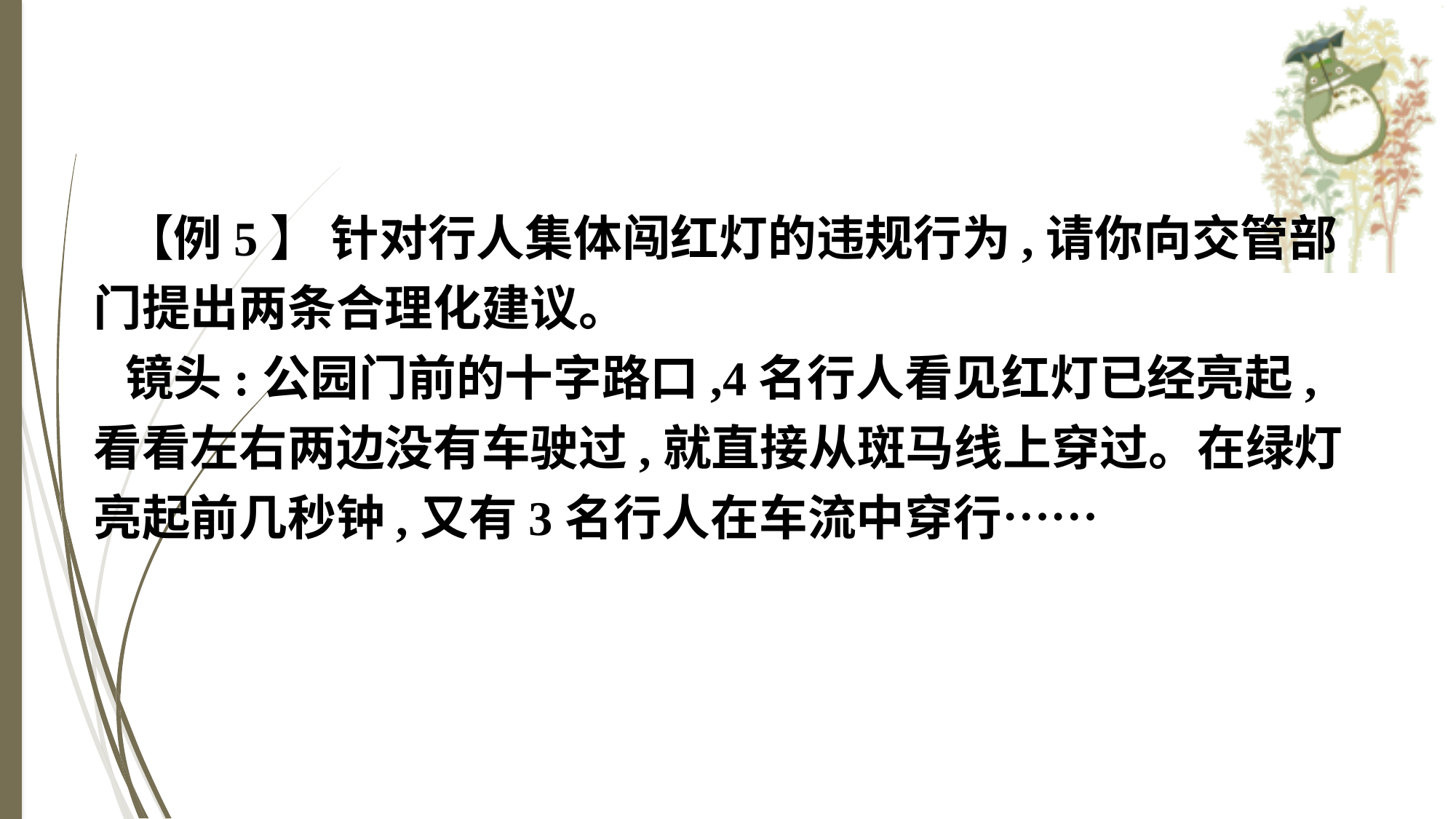

【例5】 针对行人集体闯红灯的违规行为,请你向交管部门提出两条合理化建议。
镜头:公园门前的十字路口,4名行人看见红灯已经亮起,看看左右两边没有车驶过,就直接从斑马线上穿过。在绿灯亮起前几秒钟,又有3名行人在车流中穿行……